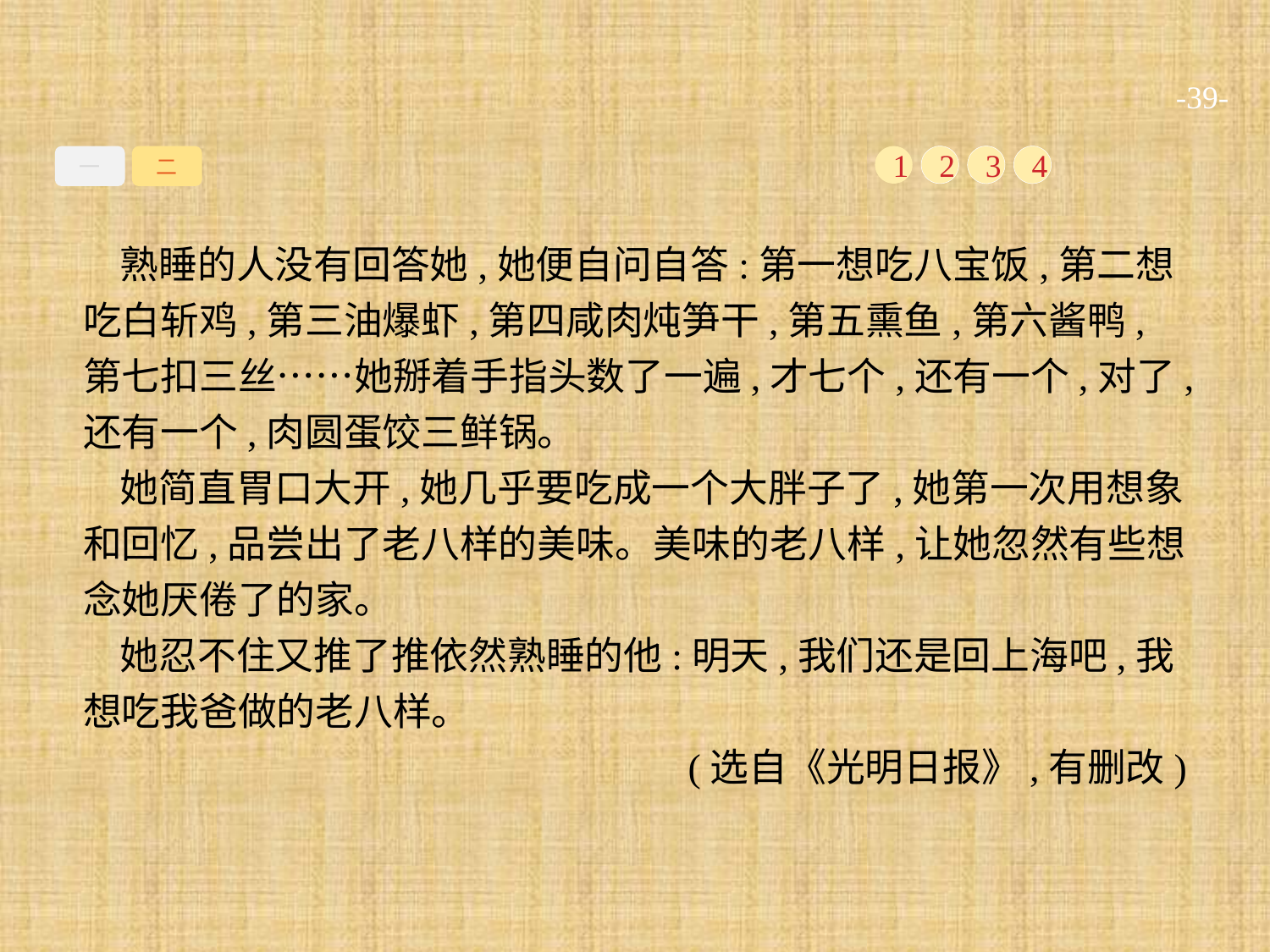

-39-
一
二
1
2
3
4
熟睡的人没有回答她,她便自问自答:第一想吃八宝饭,第二想吃白斩鸡,第三油爆虾,第四咸肉炖笋干,第五熏鱼,第六酱鸭,第七扣三丝……她掰着手指头数了一遍,才七个,还有一个,对了,还有一个,肉圆蛋饺三鲜锅。
她简直胃口大开,她几乎要吃成一个大胖子了,她第一次用想象和回忆,品尝出了老八样的美味。美味的老八样,让她忽然有些想念她厌倦了的家。
她忍不住又推了推依然熟睡的他:明天,我们还是回上海吧,我想吃我爸做的老八样。
(选自《光明日报》,有删改)